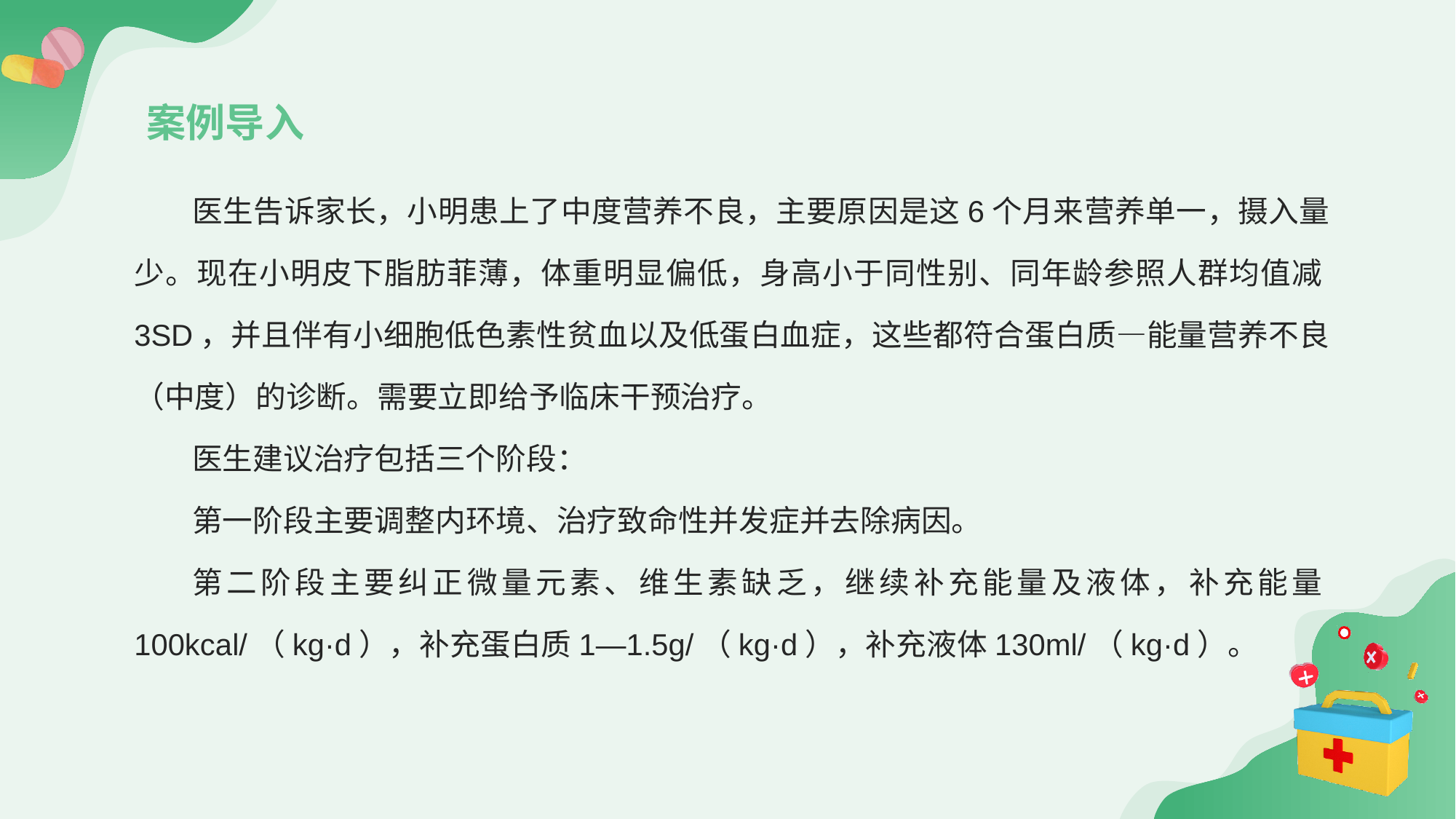

案例导入
医生告诉家长，小明患上了中度营养不良，主要原因是这6个月来营养单一，摄入量少。现在小明皮下脂肪菲薄，体重明显偏低，身高小于同性别、同年龄参照人群均值减3SD，并且伴有小细胞低色素性贫血以及低蛋白血症，这些都符合蛋白质—能量营养不良（中度）的诊断。需要立即给予临床干预治疗。
医生建议治疗包括三个阶段：
第一阶段主要调整内环境、治疗致命性并发症并去除病因。
第二阶段主要纠正微量元素、维生素缺乏，继续补充能量及液体，补充能量100kcal/（kg·d），补充蛋白质1—1.5g/（kg·d），补充液体130ml/（kg·d）。